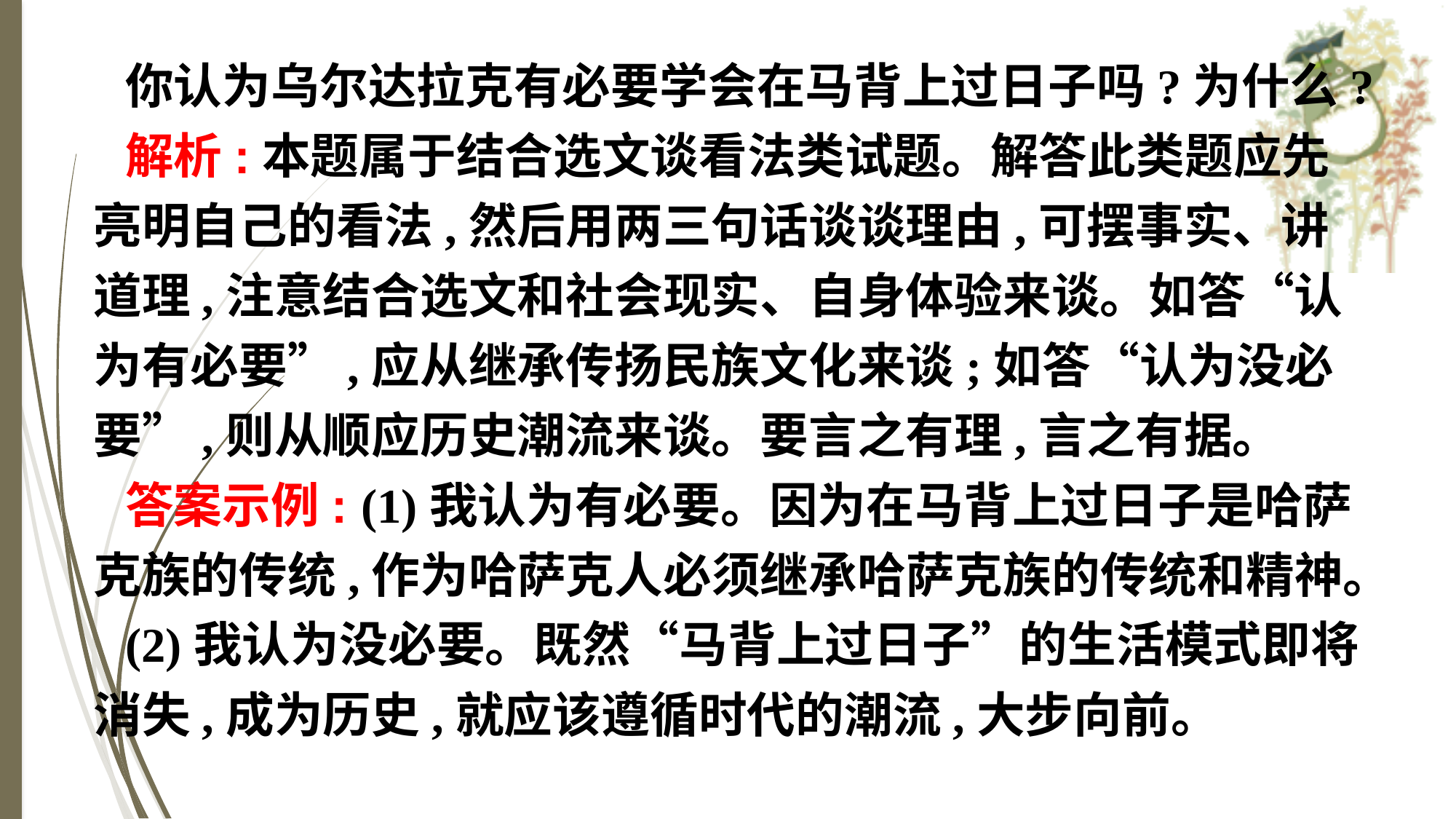

你认为乌尔达拉克有必要学会在马背上过日子吗?为什么?
解析:本题属于结合选文谈看法类试题。解答此类题应先亮明自己的看法,然后用两三句话谈谈理由,可摆事实、讲道理,注意结合选文和社会现实、自身体验来谈。如答“认为有必要”,应从继承传扬民族文化来谈;如答“认为没必要”,则从顺应历史潮流来谈。要言之有理,言之有据。
答案示例: (1)我认为有必要。因为在马背上过日子是哈萨克族的传统,作为哈萨克人必须继承哈萨克族的传统和精神。
(2)我认为没必要。既然“马背上过日子”的生活模式即将消失,成为历史,就应该遵循时代的潮流,大步向前。